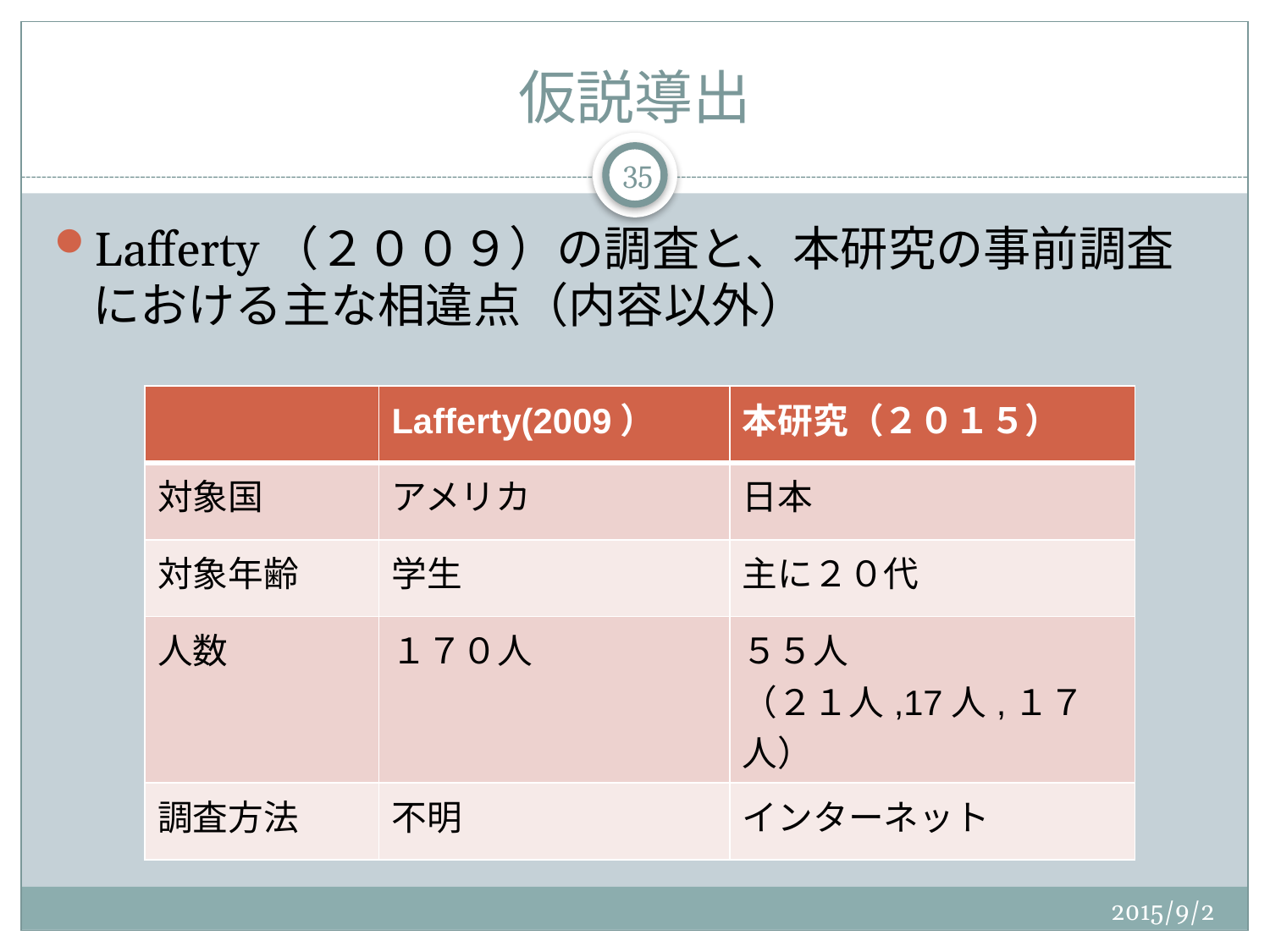

# 仮説導出
35
Lafferty（２００９）の調査と、本研究の事前調査における主な相違点（内容以外）
|  | Lafferty(2009） | 本研究（２０１５） |
| --- | --- | --- |
| 対象国 | アメリカ | 日本 |
| 対象年齢 | 学生 | 主に２０代 |
| 人数 | １７０人 | ５５人 （２１人,17人,１７人） |
| 調査方法 | 不明 | インターネット |
2015/9/2